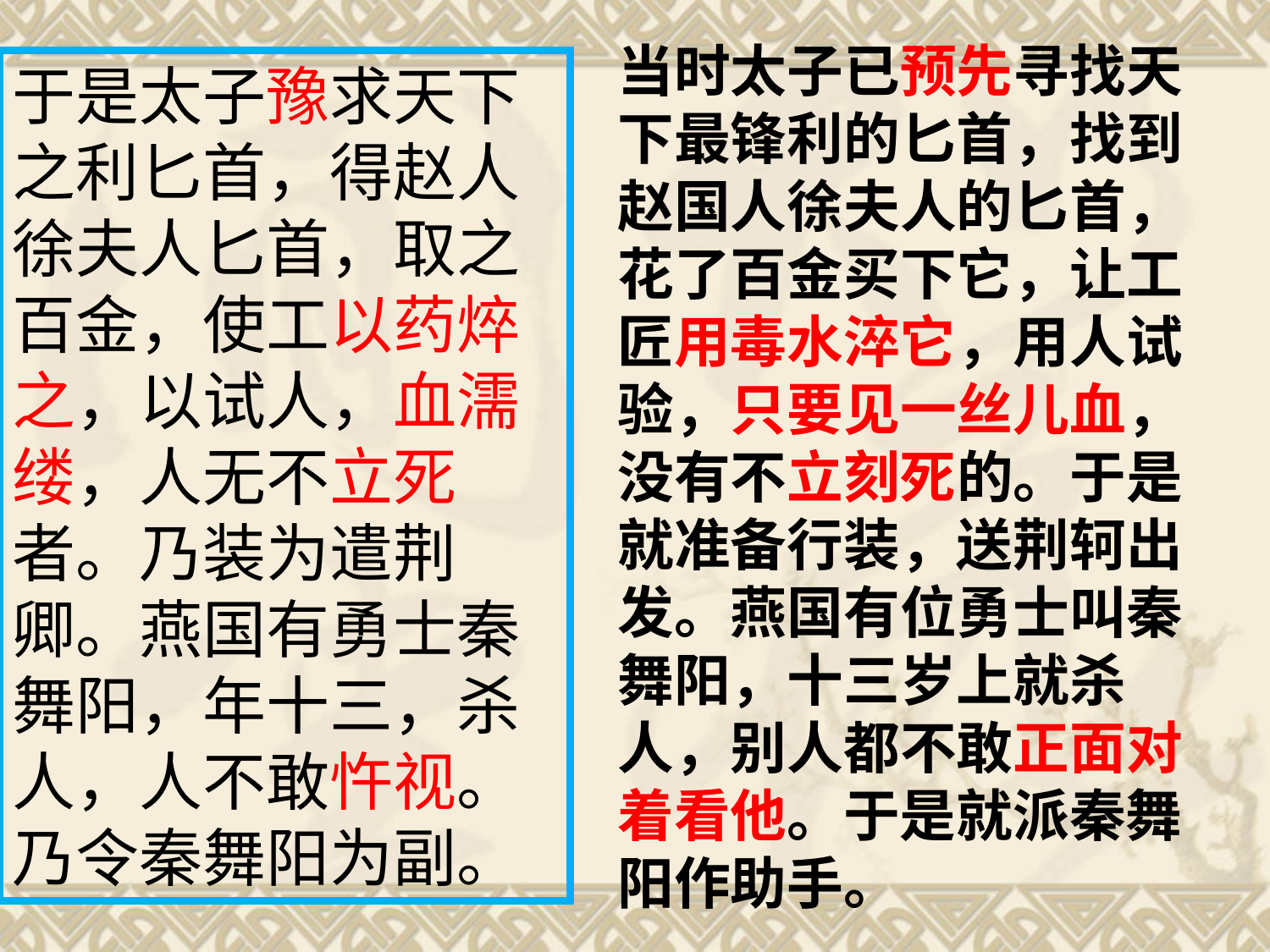

当时太子已预先寻找天下最锋利的匕首，找到赵国人徐夫人的匕首，花了百金买下它，让工匠用毒水淬它，用人试验，只要见一丝儿血，没有不立刻死的。于是就准备行装，送荆轲出发。燕国有位勇士叫秦舞阳，十三岁上就杀人，别人都不敢正面对着看他。于是就派秦舞阳作助手。
于是太子豫求天下之利匕首，得赵人徐夫人匕首，取之百金，使工以药焠之，以试人，血濡缕，人无不立死者。乃装为遣荆卿。燕国有勇士秦舞阳，年十三，杀人，人不敢忤视。乃令秦舞阳为副。